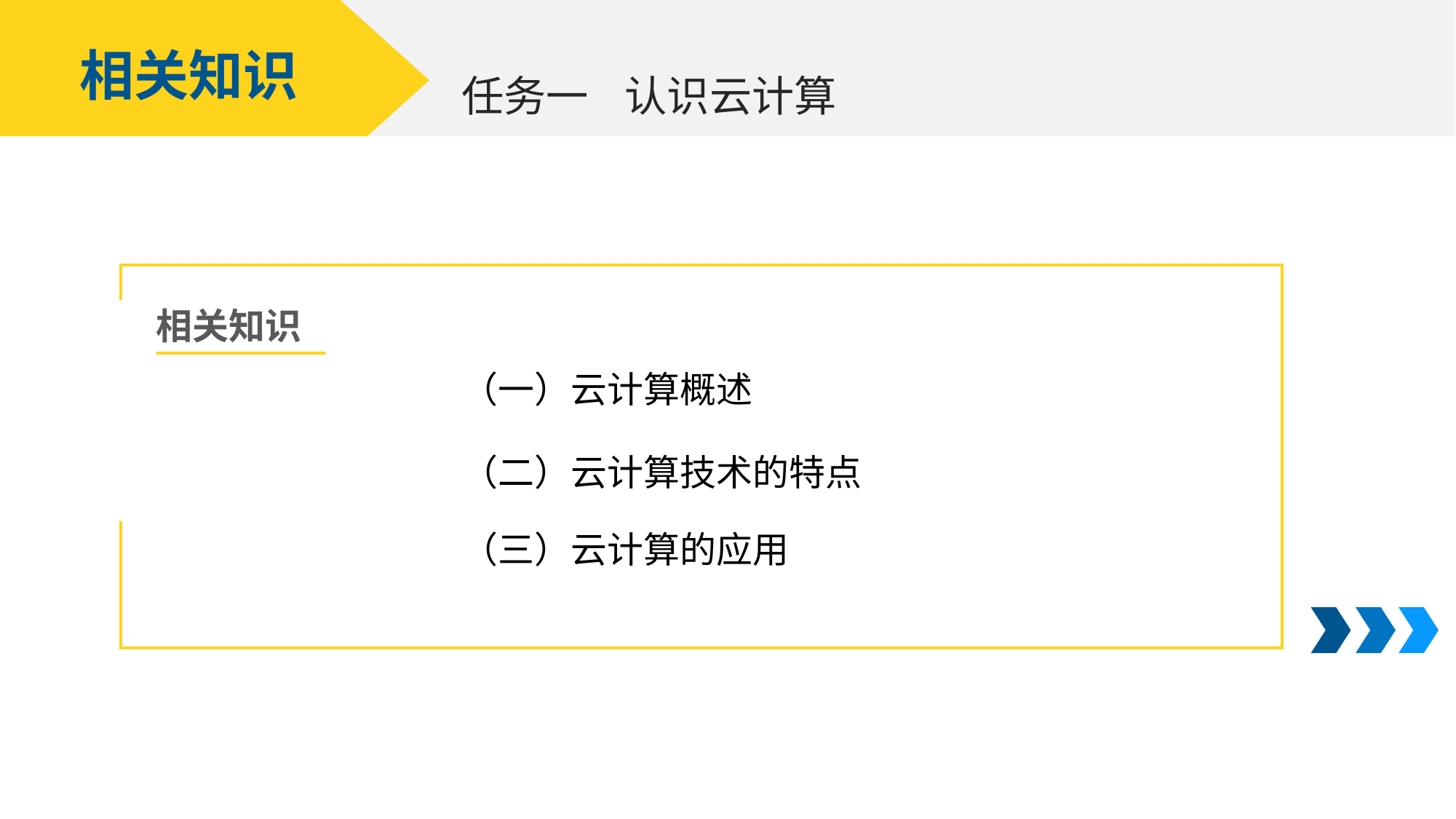

相关知识
认识云计算
任务一

相关知识

（一）云计算概述
（二）云计算技术的特点
（三）云计算的应用